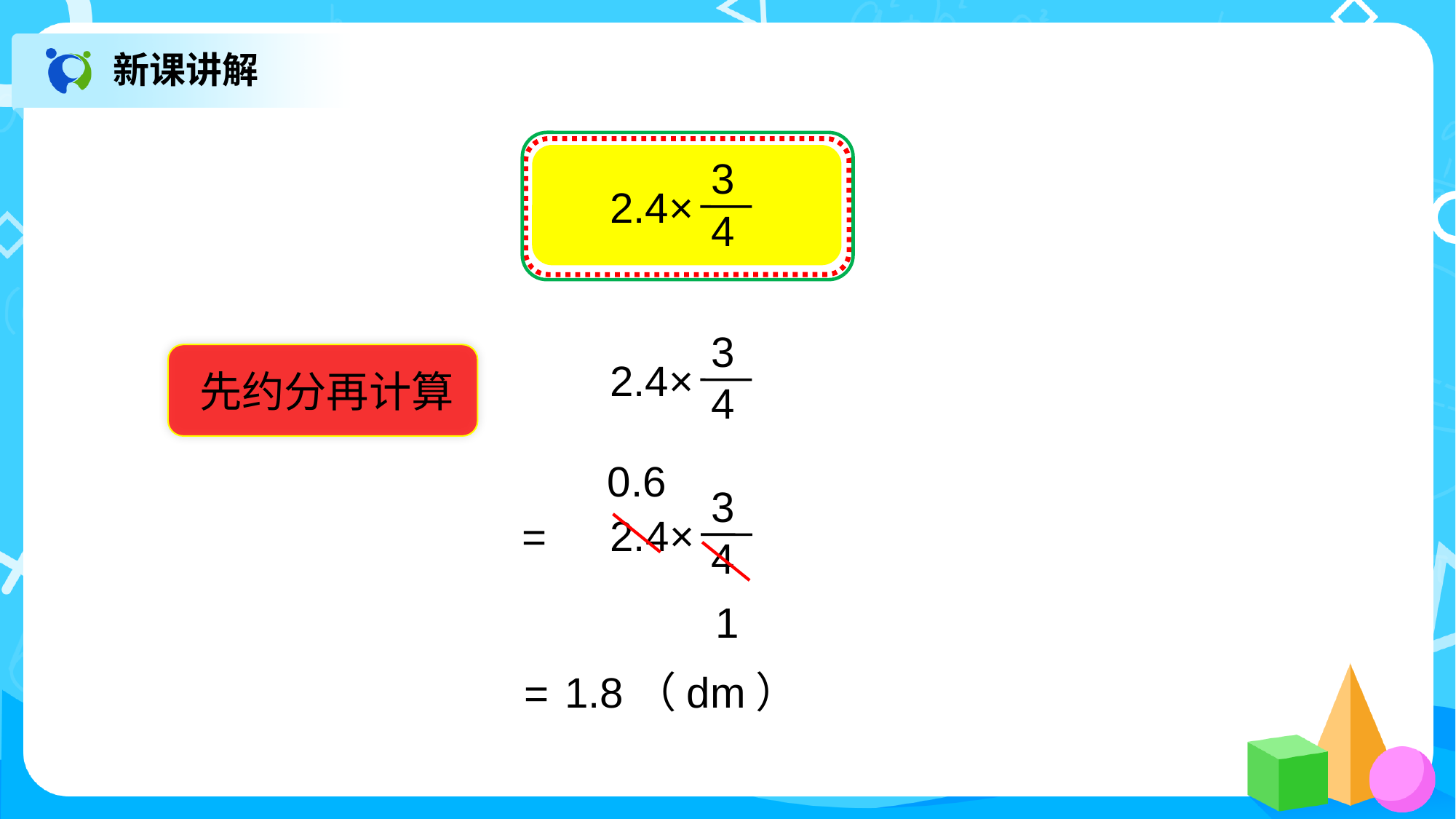

新课讲解

3
4

2.4×
3
4

2.4×

先约分再计算
0.6
3
4

2.4×
=
1
1.8（dm）
=